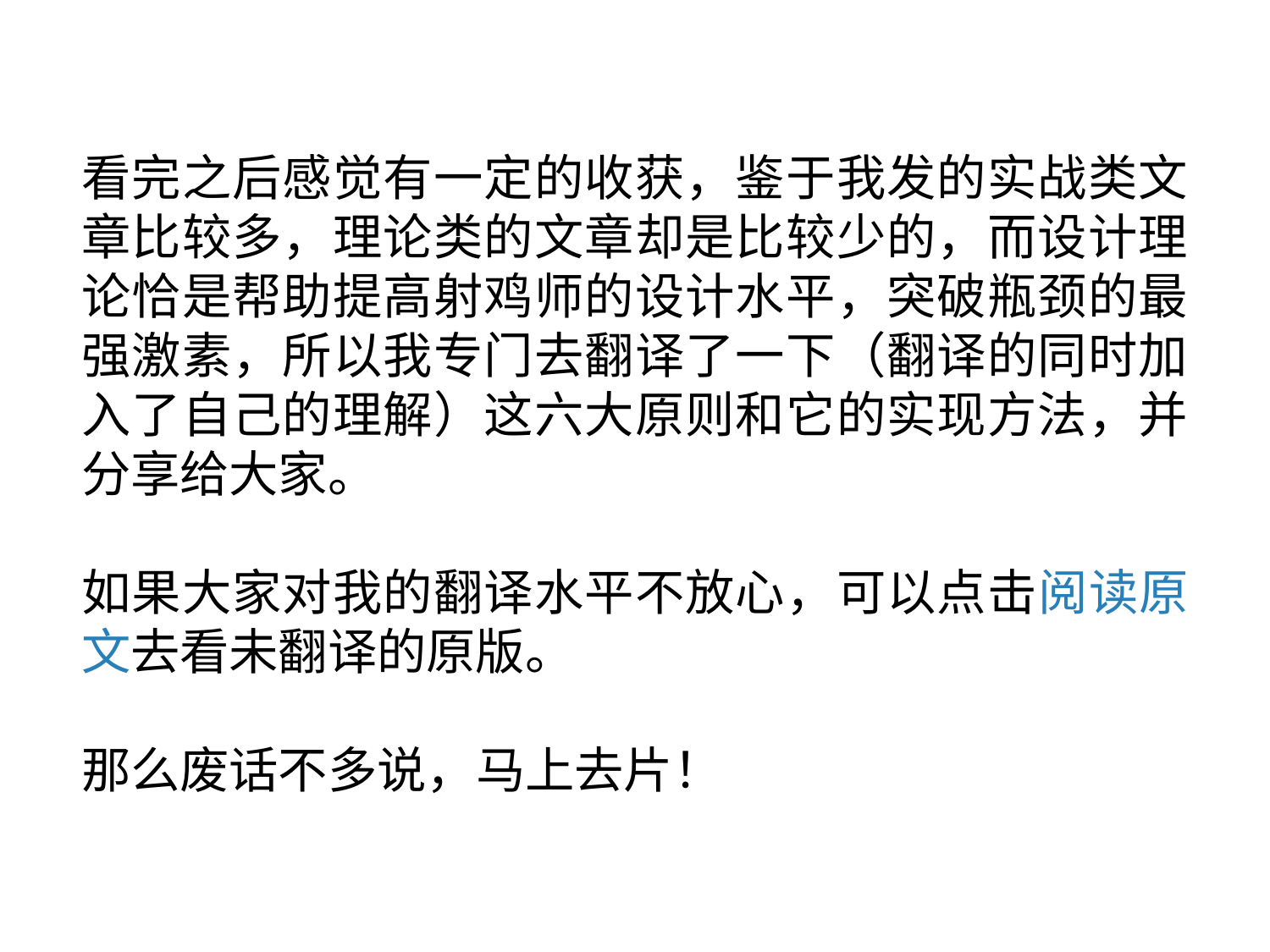

看完之后感觉有一定的收获，鉴于我发的实战类文章比较多，理论类的文章却是比较少的，而设计理论恰是帮助提高射鸡师的设计水平，突破瓶颈的最强激素，所以我专门去翻译了一下（翻译的同时加入了自己的理解）这六大原则和它的实现方法，并分享给大家。

如果大家对我的翻译水平不放心，可以点击阅读原文去看未翻译的原版。

那么废话不多说，马上去片！